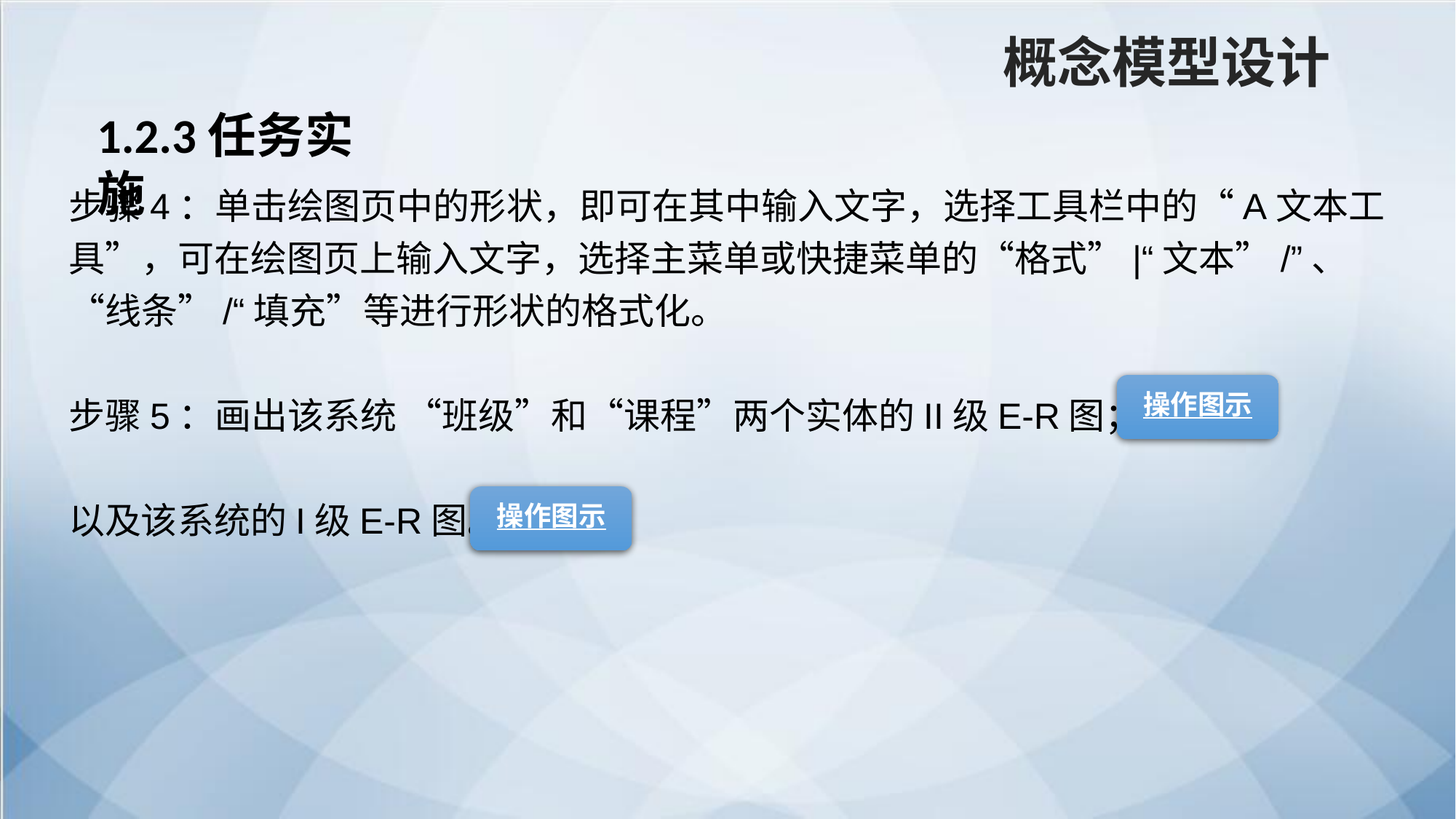

概念模型设计
1.2.3任务实施
步骤4：单击绘图页中的形状，即可在其中输入文字，选择工具栏中的“A文本工具”，可在绘图页上输入文字，选择主菜单或快捷菜单的“格式”|“文本”/”、“线条”/“填充”等进行形状的格式化。

步骤5：画出该系统 “班级”和“课程”两个实体的II级E-R图；

以及该系统的I级E-R图。

操作图示
操作图示